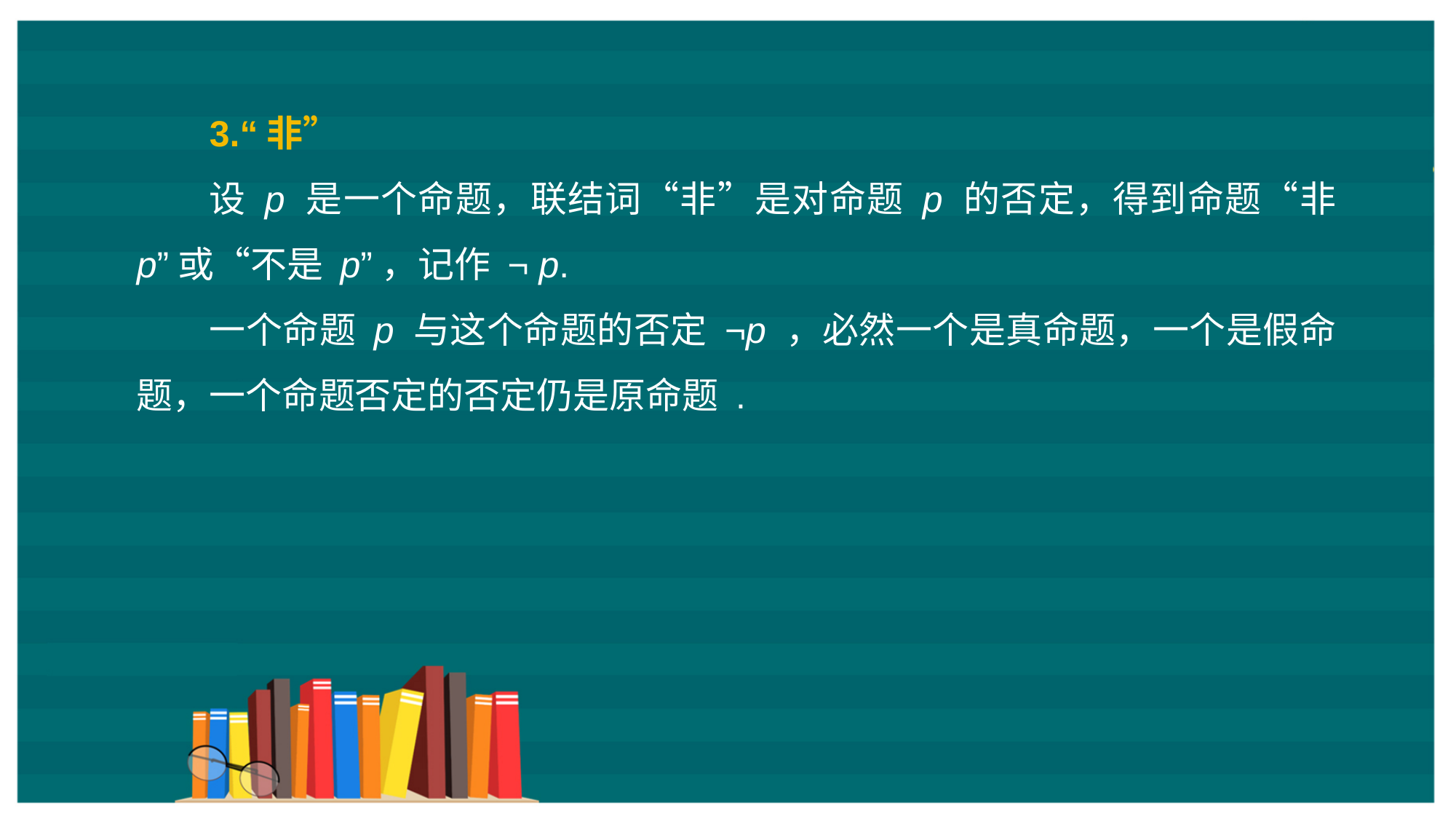

3.“非”
设 p 是一个命题，联结词“非”是对命题 p 的否定，得到命题“非 p”或“不是 p”，记作 ¬ p.
一个命题 p 与这个命题的否定 ¬p ，必然一个是真命题，一个是假命题，一个命题否定的否定仍是原命题 .